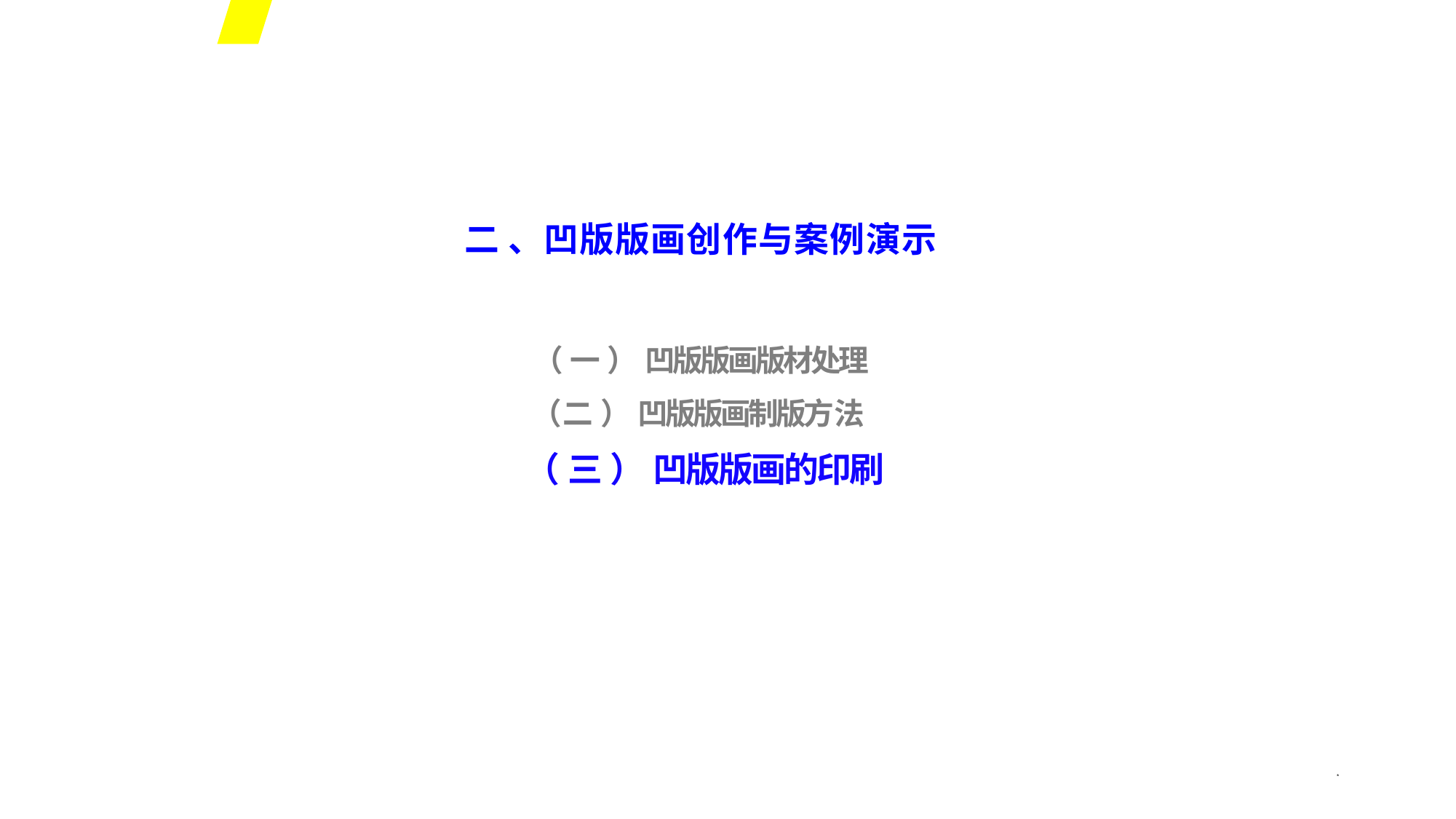

二 、凹版版画创作与案例演示

（ 一 ） 凹版版画版材处理
（ 二 ） 凹版版画制版方法

（ 三 ） 凹版版画的印刷

*